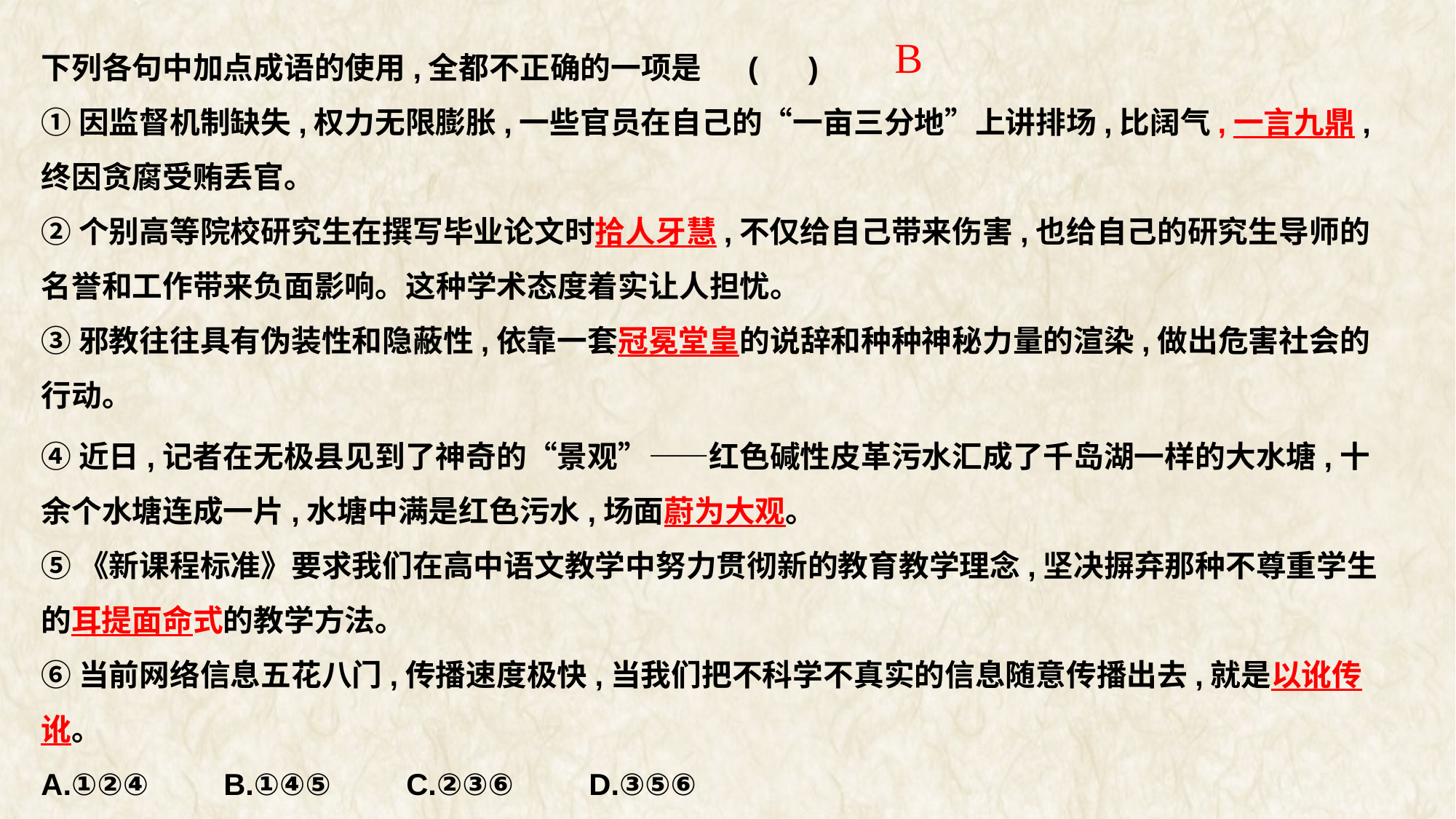

下列各句中加点成语的使用,全都不正确的一项是 (      )
①因监督机制缺失,权力无限膨胀,一些官员在自己的“一亩三分地”上讲排场,比阔气,一言九鼎,终因贪腐受贿丢官。
②个别高等院校研究生在撰写毕业论文时拾人牙慧,不仅给自己带来伤害,也给自己的研究生导师的名誉和工作带来负面影响。这种学术态度着实让人担忧。
③邪教往往具有伪装性和隐蔽性,依靠一套冠冕堂皇的说辞和种种神秘力量的渲染,做出危害社会的行动。
④近日,记者在无极县见到了神奇的“景观”——红色碱性皮革污水汇成了千岛湖一样的大水塘,十余个水塘连成一片,水塘中满是红色污水,场面蔚为大观。
⑤《新课程标准》要求我们在高中语文教学中努力贯彻新的教育教学理念,坚决摒弃那种不尊重学生的耳提面命式的教学方法。
⑥当前网络信息五花八门,传播速度极快,当我们把不科学不真实的信息随意传播出去,就是以讹传讹。
A.①②④　　B.①④⑤　　C.②③⑥　　D.③⑤⑥

B